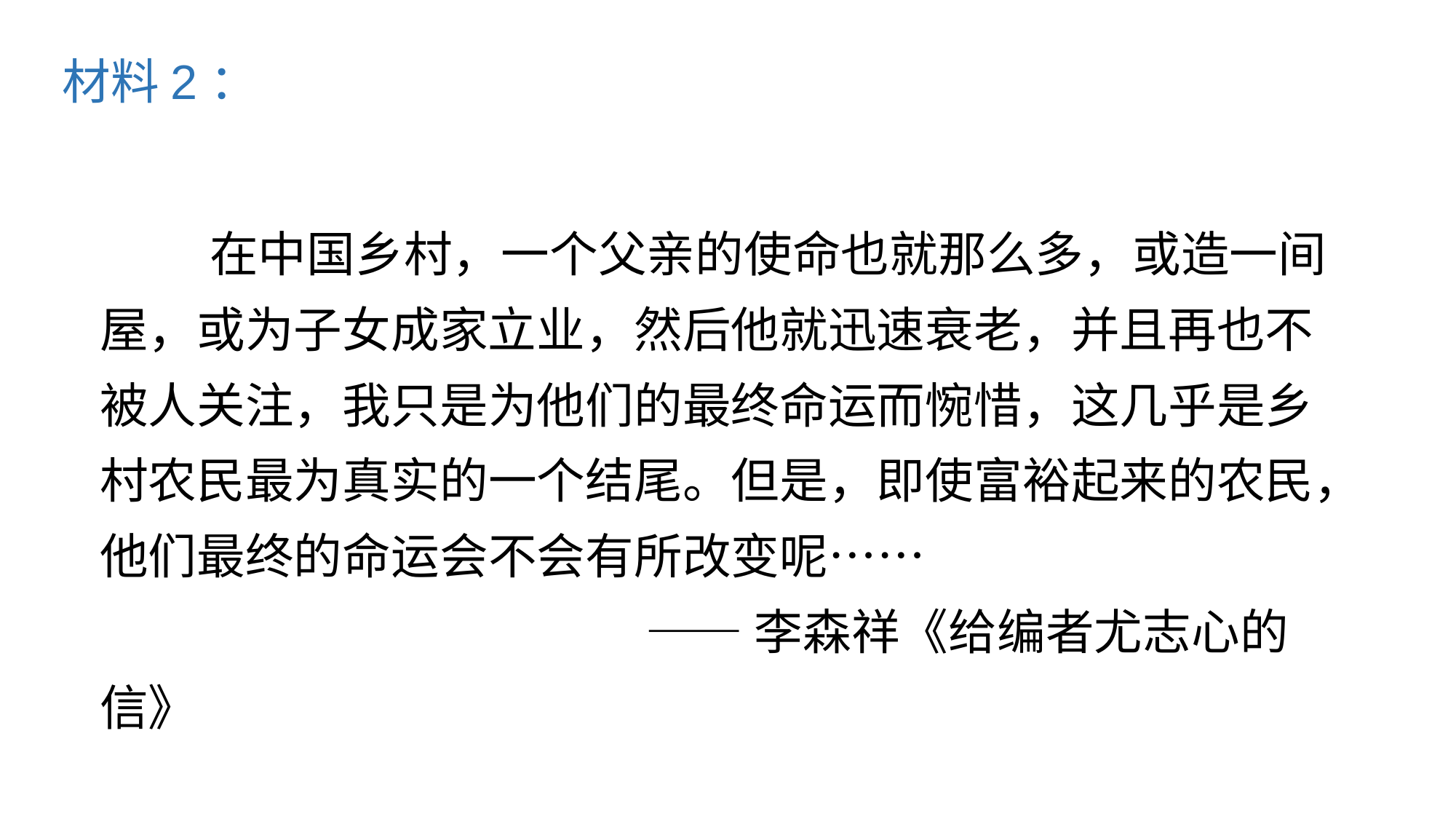

材料2：
         在中国乡村，一个父亲的使命也就那么多，或造一间屋，或为子女成家立业，然后他就迅速衰老，并且再也不被人关注，我只是为他们的最终命运而惋惜，这几乎是乡村农民最为真实的一个结尾。但是，即使富裕起来的农民，他们最终的命运会不会有所改变呢……
					——李森祥《给编者尤志心的信》